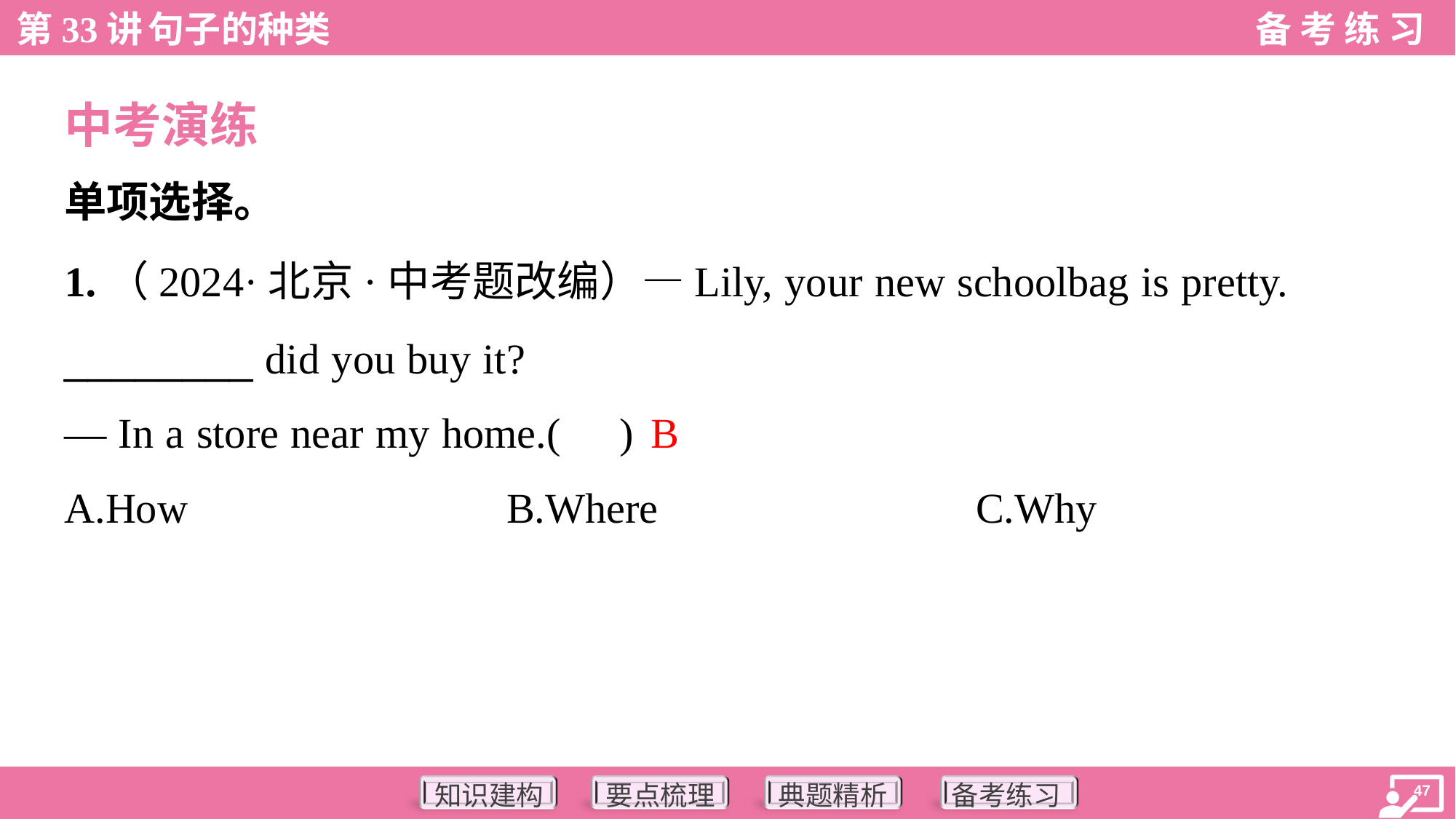

中考演练
单项选择。
1.（2024·北京·中考题改编）—Lily, your new schoolbag is pretty.
________ did you buy it?
— In a store near my home.(     )
B
A.How	B.Where	C.Why